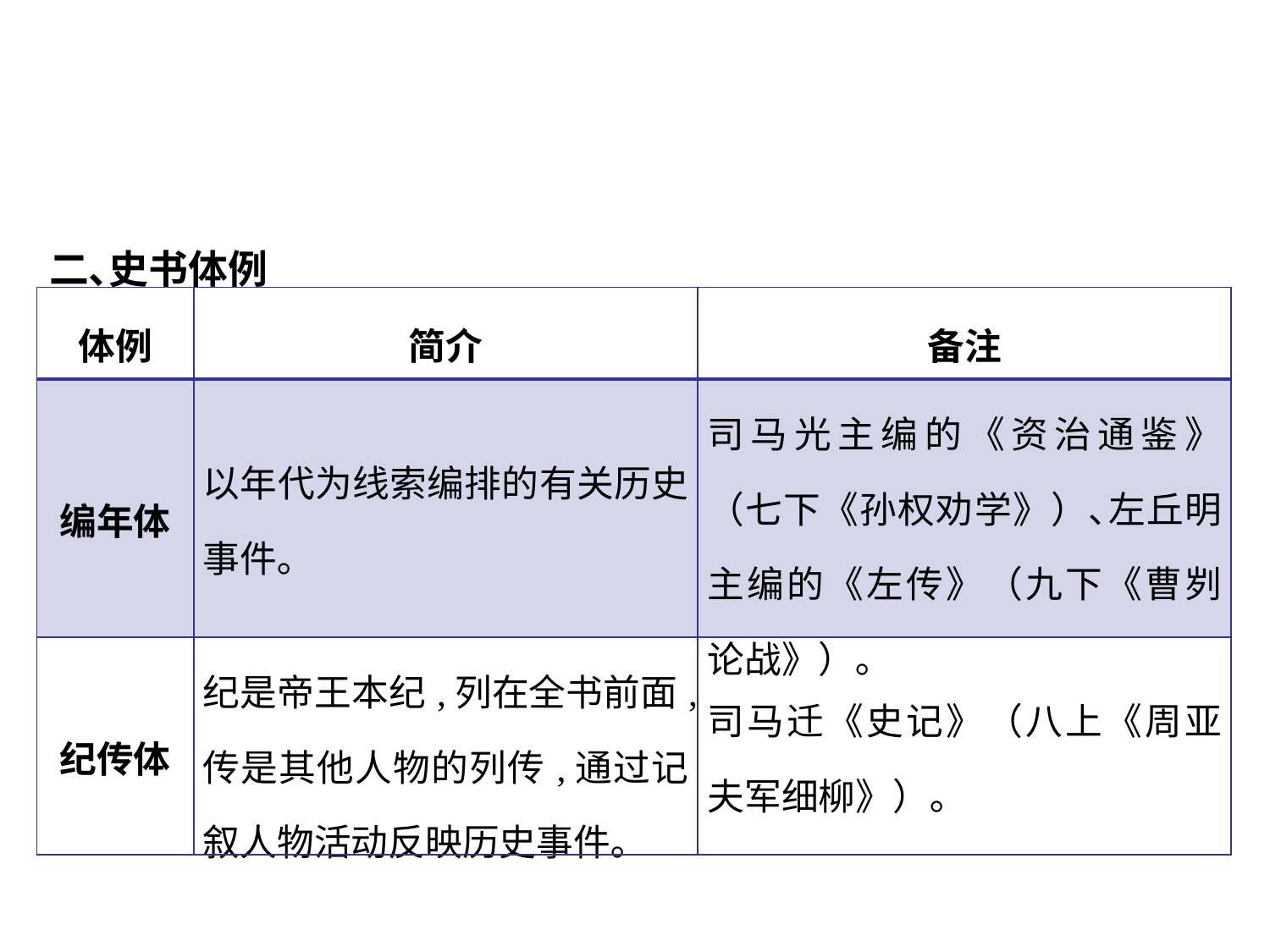

二､史书体例
| 体例 | 简介 | 备注 |
| --- | --- | --- |
| 编年体 | 以年代为线索编排的有关历史事件｡ | 司马光主编的《资治通鉴》（七下《孙权劝学》）､左丘明主编的《左传》（九下《曹刿论战》）｡ |
| 纪传体 | 纪是帝王本纪,列在全书前面,传是其他人物的列传,通过记叙人物活动反映历史事件｡ | 司马迁《史记》（八上《周亚夫军细柳》）｡ |